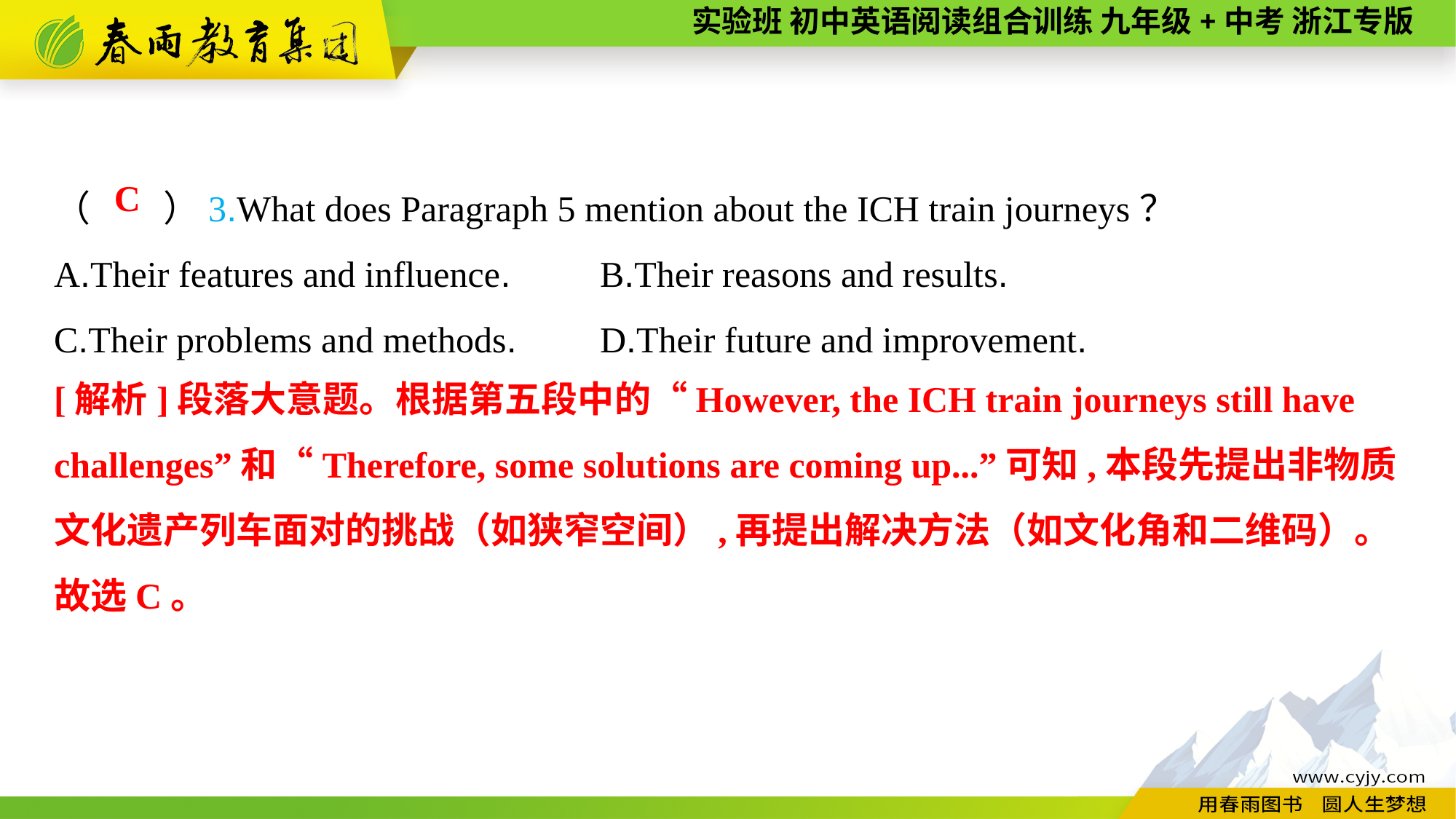

（　　）3.What does Paragraph 5 mention about the ICH train journeys？
A.Their features and influence.	B.Their reasons and results.
C.Their problems and methods.	D.Their future and improvement.
C
[解析]段落大意题。根据第五段中的“However, the ICH train journeys still have challenges”和“Therefore, some solutions are coming up...”可知,本段先提出非物质文化遗产列车面对的挑战（如狭窄空间）,再提出解决方法（如文化角和二维码）。
故选C。